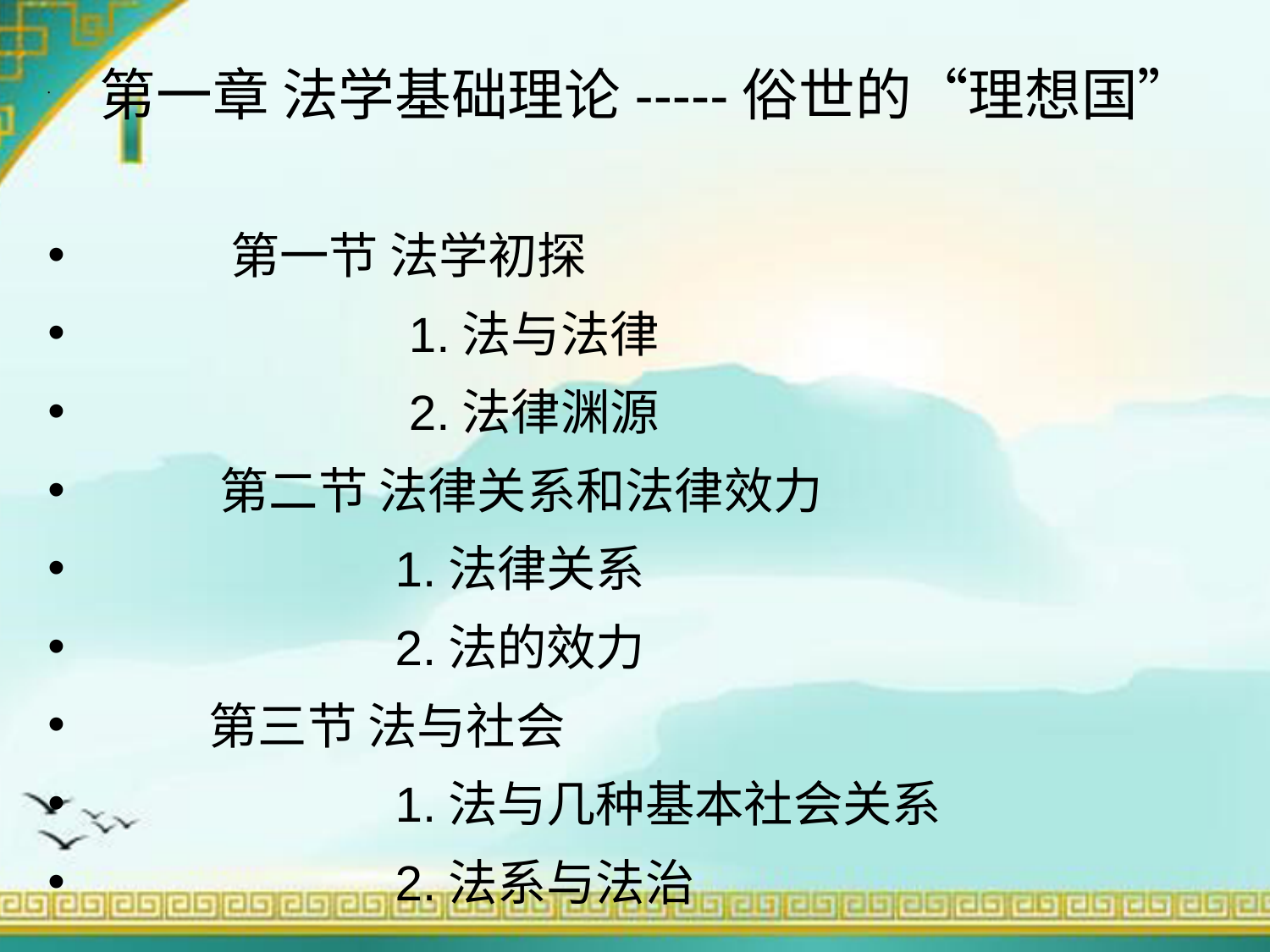

第一章 法学基础理论-----俗世的“理想国”

              第一节 法学初探
                         1.法与法律
                         2.法律渊源
             第二节 法律关系和法律效力
                        1.法律关系
                        2.法的效力
            第三节 法与社会
                        1.法与几种基本社会关系
                        2.法系与法治